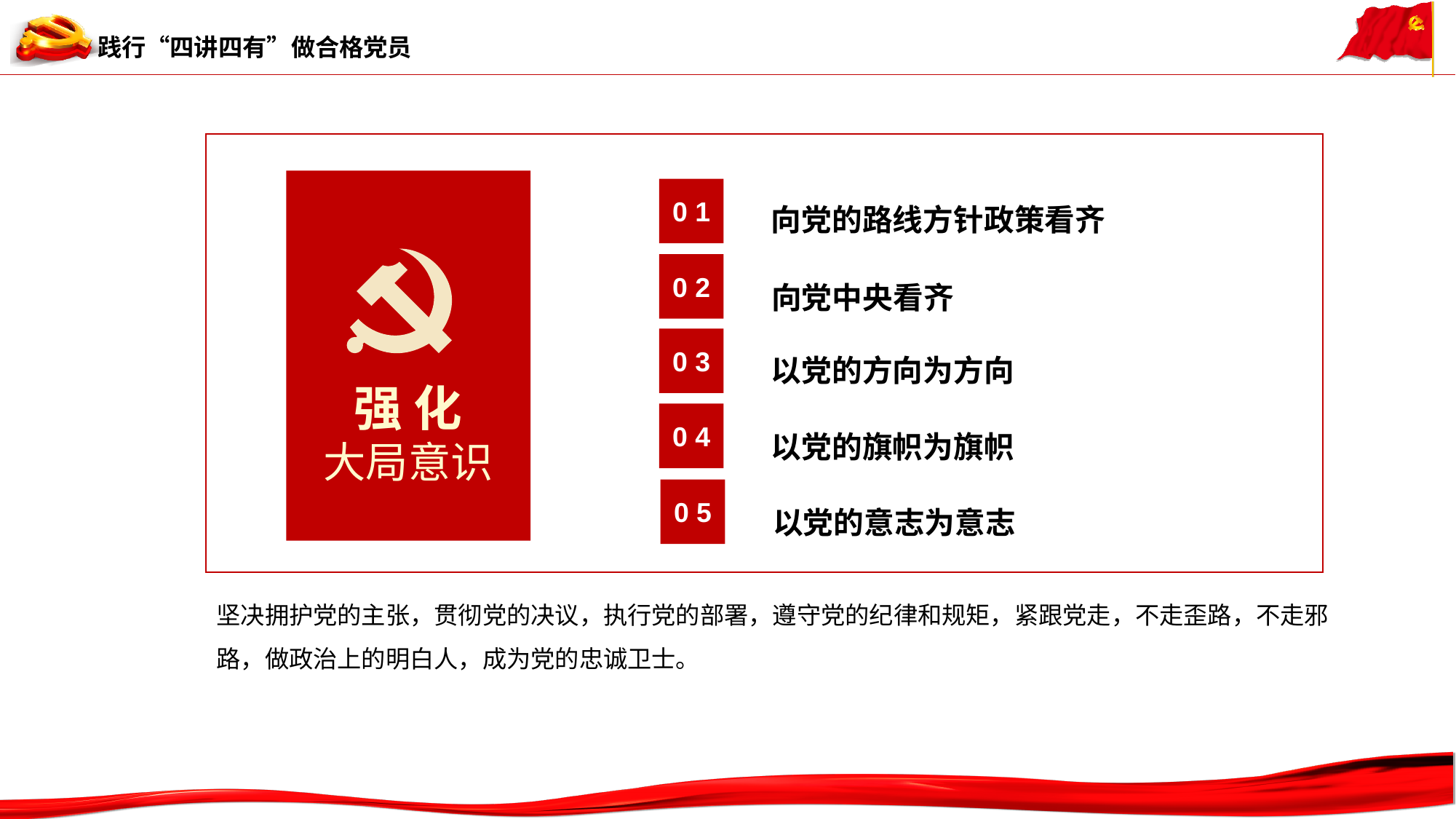

强 化
大局意识

向党的路线方针政策看齐
0 1
0 2
向党中央看齐
以党的方向为方向
0 3
0 4
以党的旗帜为旗帜
0 5
以党的意志为意志
坚决拥护党的主张，贯彻党的决议，执行党的部署，遵守党的纪律和规矩，紧跟党走，不走歪路，不走邪路，做政治上的明白人，成为党的忠诚卫士。